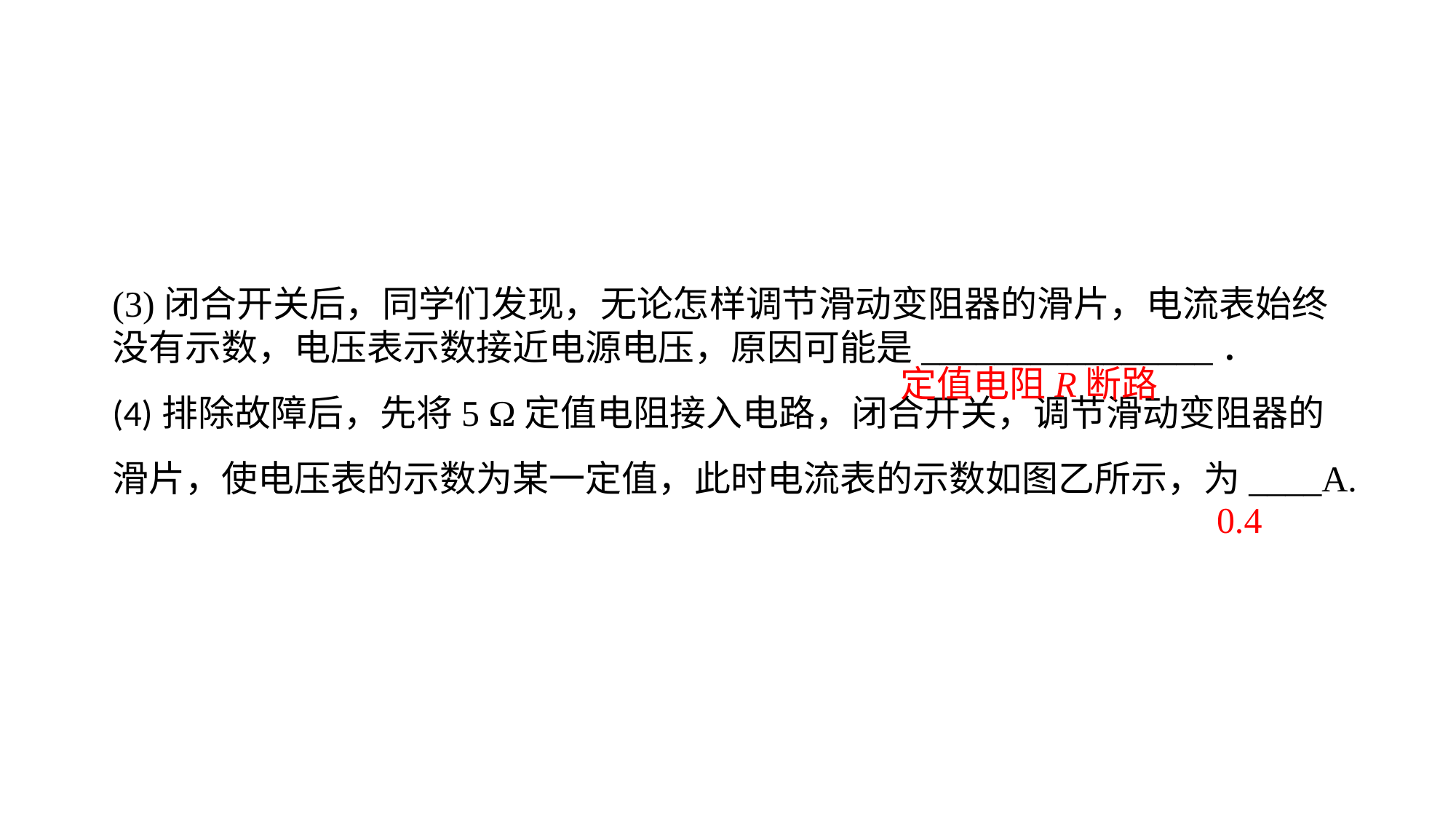

(3)闭合开关后，同学们发现，无论怎样调节滑动变阻器的滑片，电流表始终没有示数，电压表示数接近电源电压，原因可能是________________．(4)排除故障后，先将5 Ω定值电阻接入电路，闭合开关，调节滑动变阻器的滑片，使电压表的示数为某一定值，此时电流表的示数如图乙所示，为____A.
定值电阻R断路
0.4